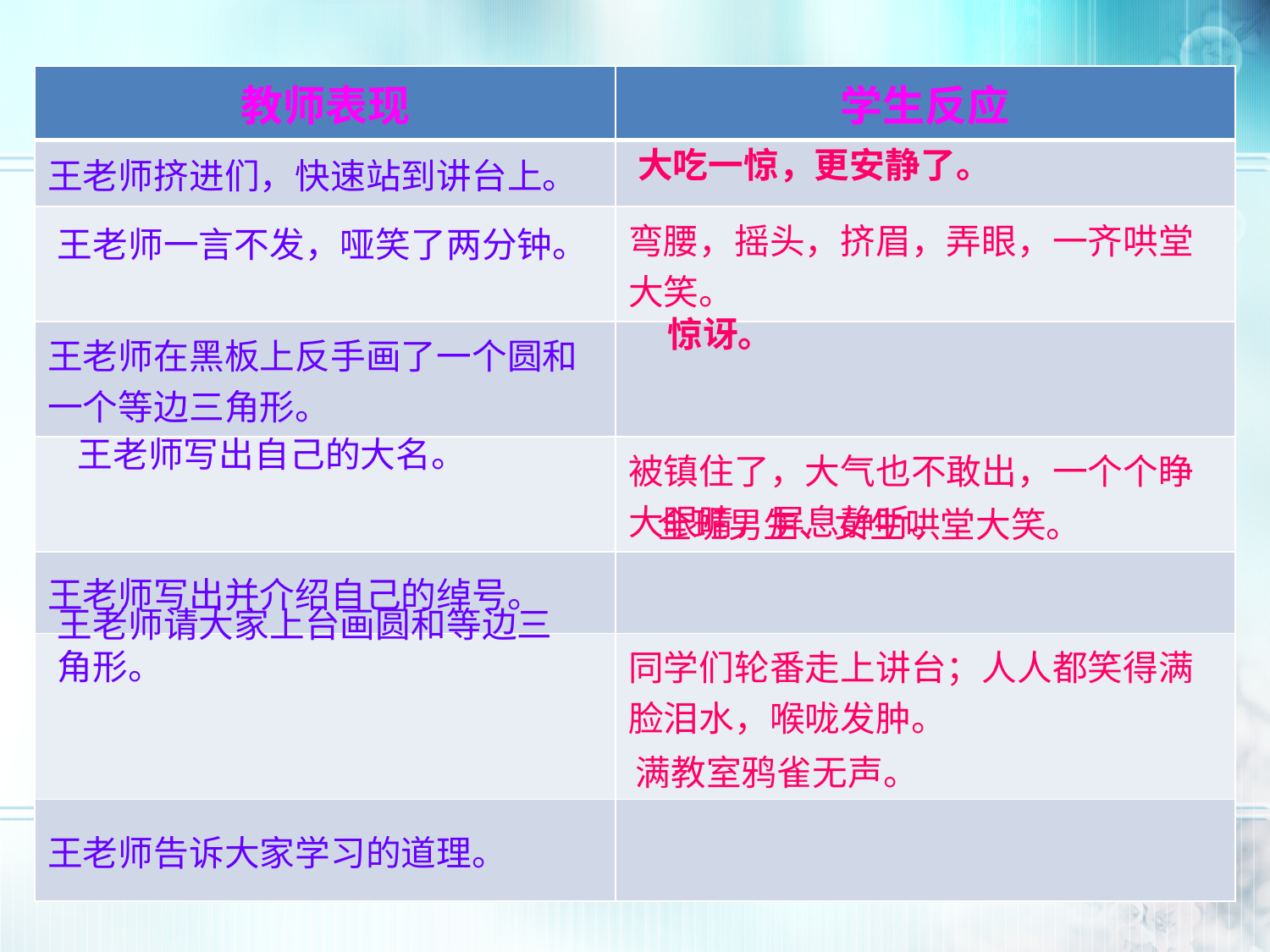

| 教师表现 | 学生反应 |
| --- | --- |
| 王老师挤进们，快速站到讲台上。 |  |
|  | 弯腰，摇头，挤眉，弄眼，一齐哄堂大笑。 |
| 王老师在黑板上反手画了一个圆和一个等边三角形。 |  |
|  | 被镇住了，大气也不敢出，一个个睁大眼睛，屏息静听。 |
| 王老师写出并介绍自己的绰号。 |  |
|  | 同学们轮番走上讲台；人人都笑得满脸泪水，喉咙发肿。 |
| 王老师告诉大家学习的道理。 |  |
大吃一惊，更安静了。

王老师一言不发，哑笑了两分钟。

惊讶。
王老师写出自己的大名。
全班男生、女生哄堂大笑。

王老师请大家上台画圆和等边三角形。

满教室鸦雀无声。